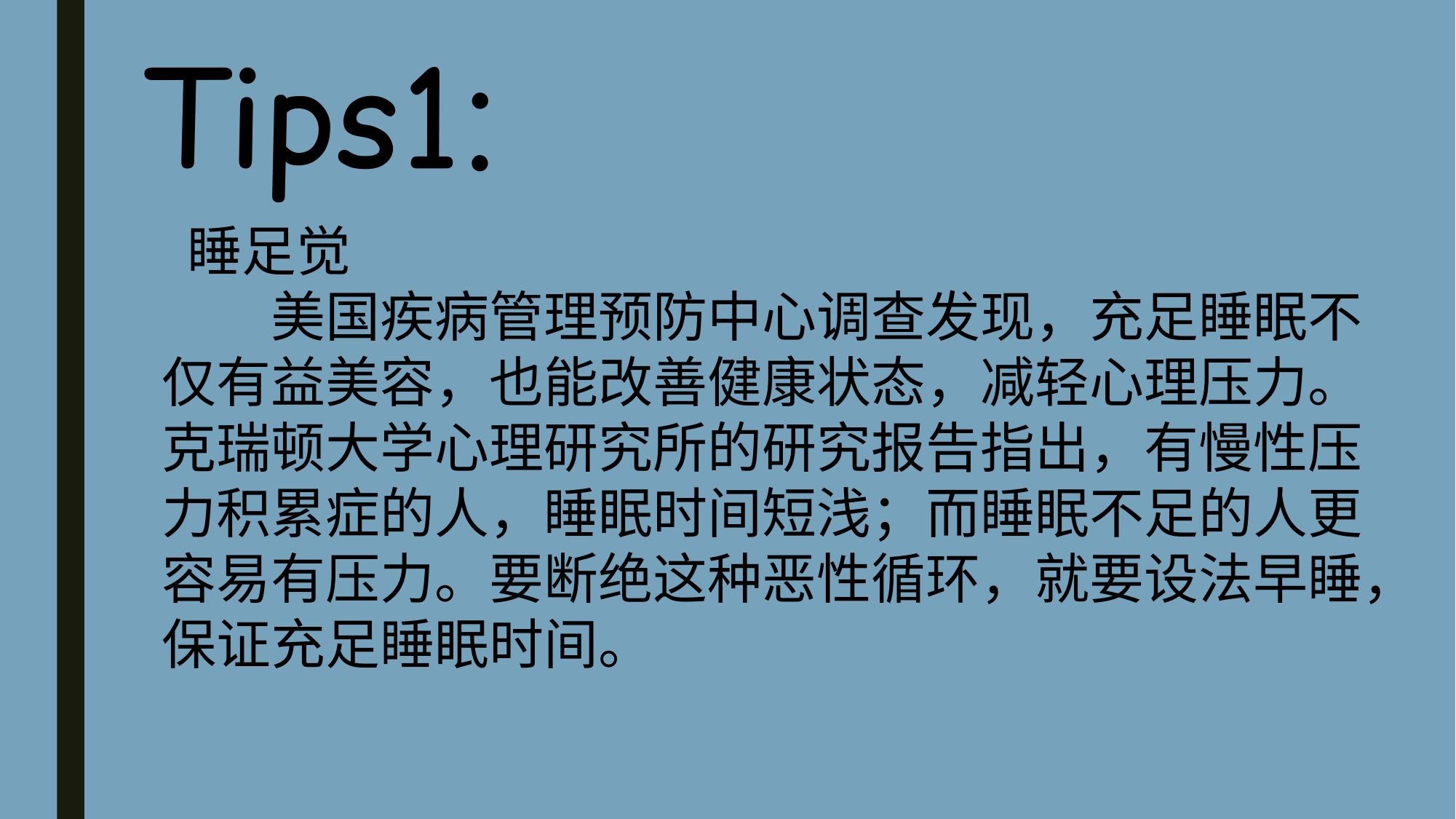

Tips1:
 睡足觉
　　美国疾病管理预防中心调查发现，充足睡眠不仅有益美容，也能改善健康状态，减轻心理压力。克瑞顿大学心理研究所的研究报告指出，有慢性压力积累症的人，睡眠时间短浅；而睡眠不足的人更容易有压力。要断绝这种恶性循环，就要设法早睡，保证充足睡眠时间。